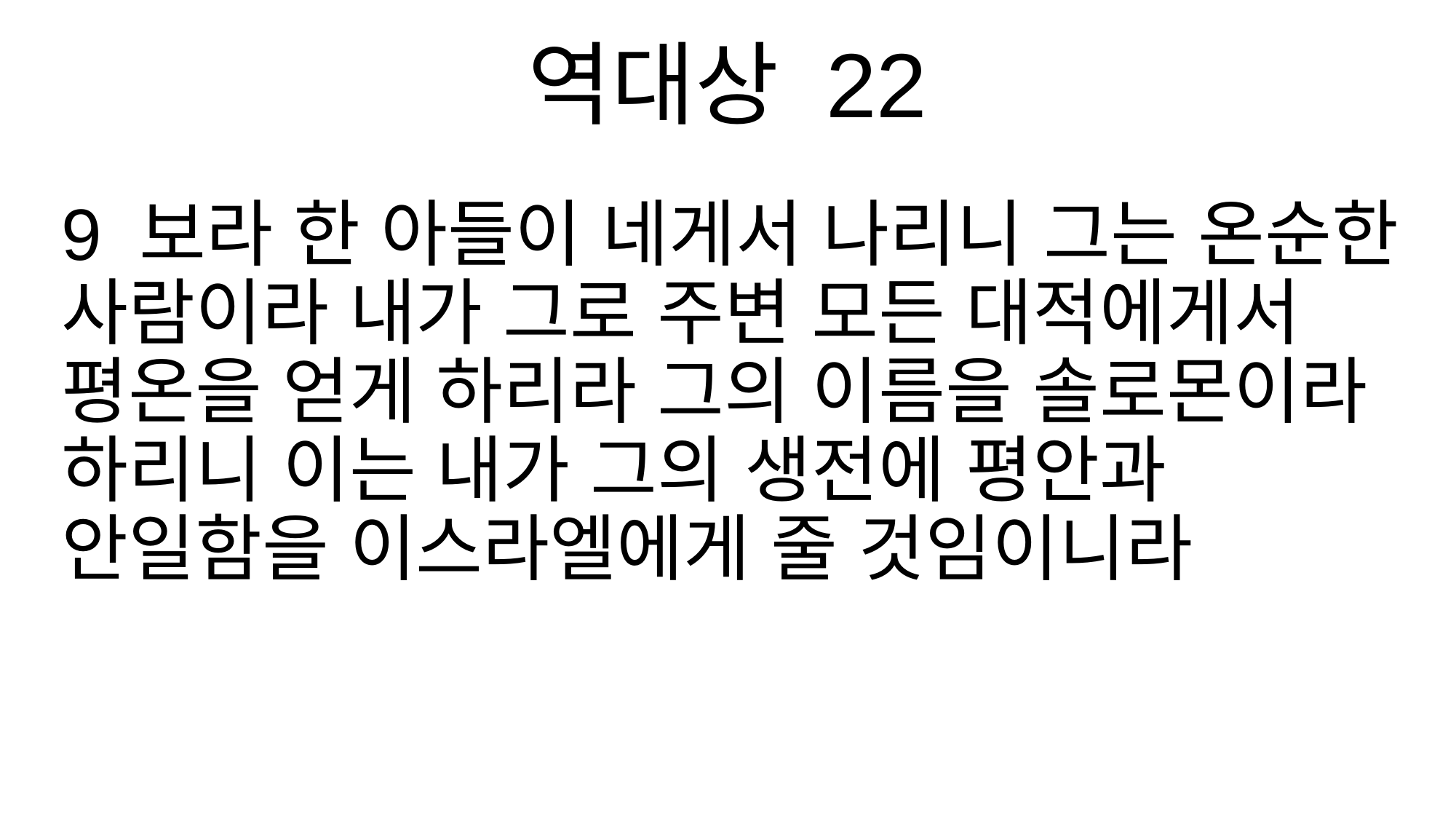

역대상 22
9 보라 한 아들이 네게서 나리니 그는 온순한 사람이라 내가 그로 주변 모든 대적에게서 평온을 얻게 하리라 그의 이름을 솔로몬이라 하리니 이는 내가 그의 생전에 평안과 안일함을 이스라엘에게 줄 것임이니라